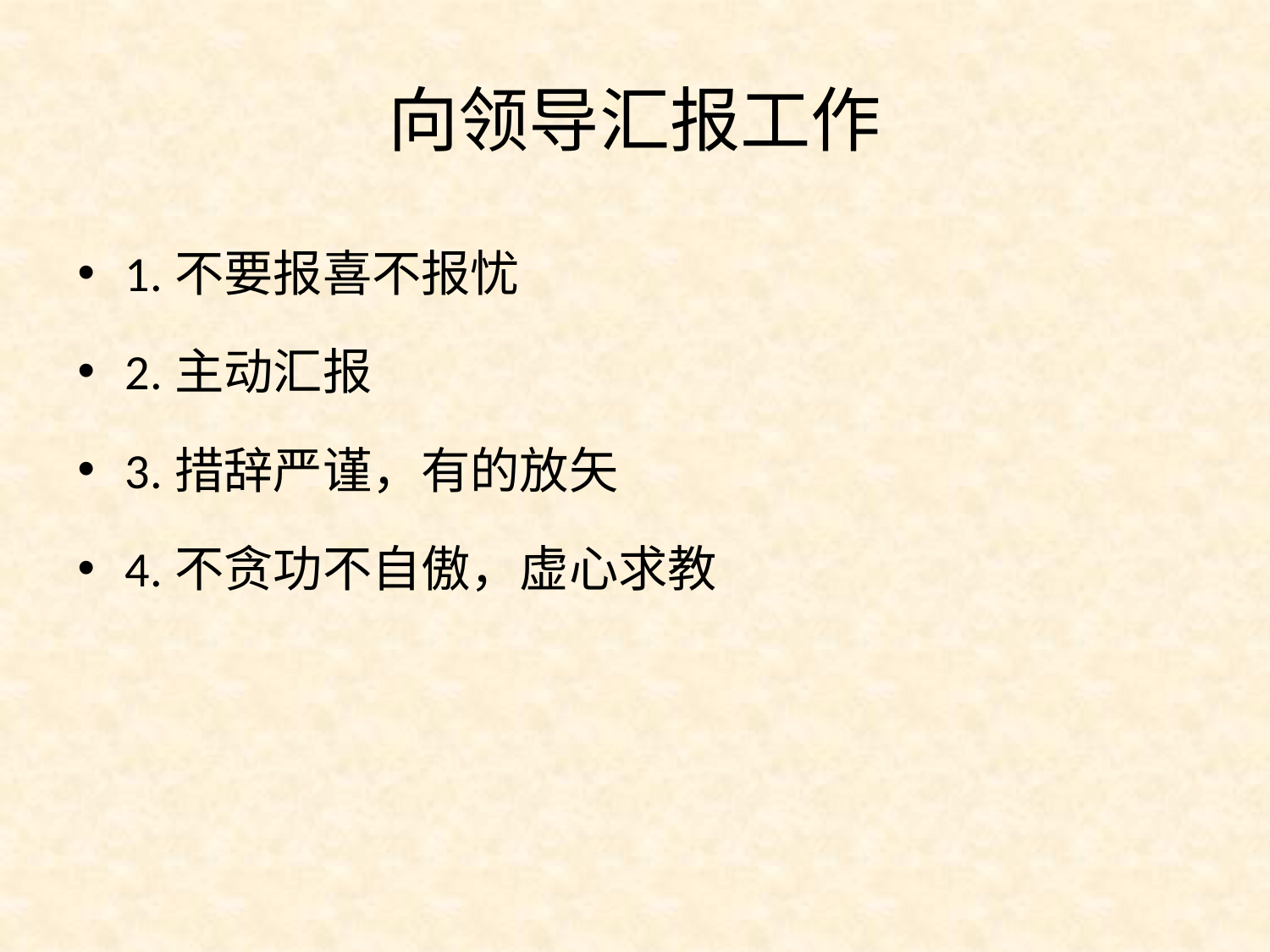

# 向领导汇报工作
1.不要报喜不报忧
2.主动汇报
3.措辞严谨，有的放矢
4.不贪功不自傲，虚心求教